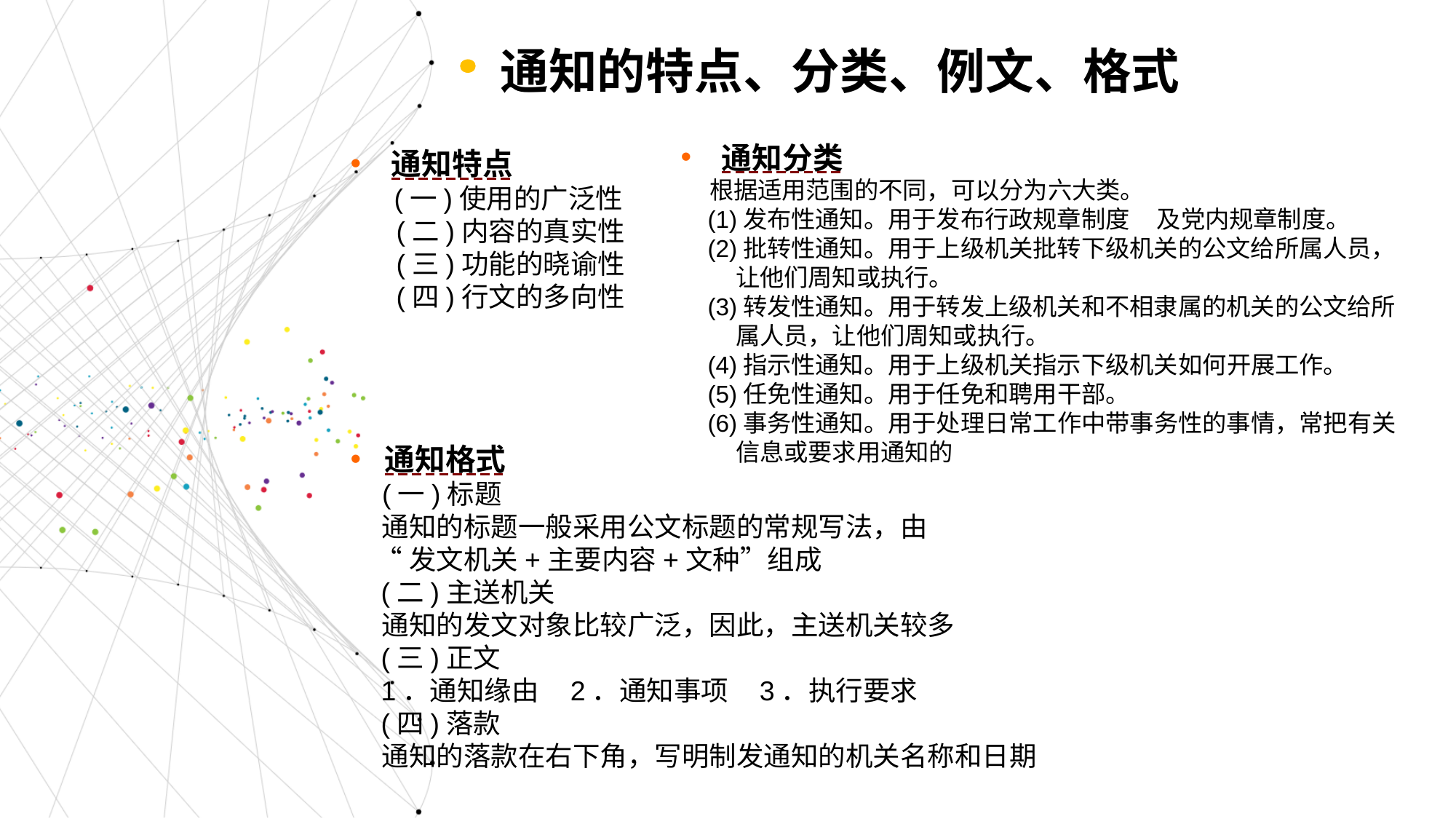

通知的特点、分类、例文、格式

通知特点
       (一)使用的广泛性
      (二)内容的真实性
      (三)功能的晓谕性
      (四)行文的多向性
通知分类
     根据适用范围的不同，可以分为六大类。
    (1)发布性通知。用于发布行政规章制度     及党内规章制度。
    (2)批转性通知。用于上级机关批转下级机关的公文给所属人员，
         让他们周知或执行。
    (3)转发性通知。用于转发上级机关和不相隶属的机关的公文给所
         属人员，让他们周知或执行。
    (4)指示性通知。用于上级机关指示下级机关如何开展工作。
    (5)任免性通知。用于任免和聘用干部。
    (6)事务性通知。用于处理日常工作中带事务性的事情，常把有关
         信息或要求用通知的

通知格式
     (一)标题
    通知的标题一般采用公文标题的常规写法，由
    “发文机关+主要内容+文种”组成
    (二)主送机关
    通知的发文对象比较广泛，因此，主送机关较多
    (三)正文
    1．通知缘由    2．通知事项    3．执行要求
    (四)落款
    通知的落款在右下角，写明制发通知的机关名称和日期